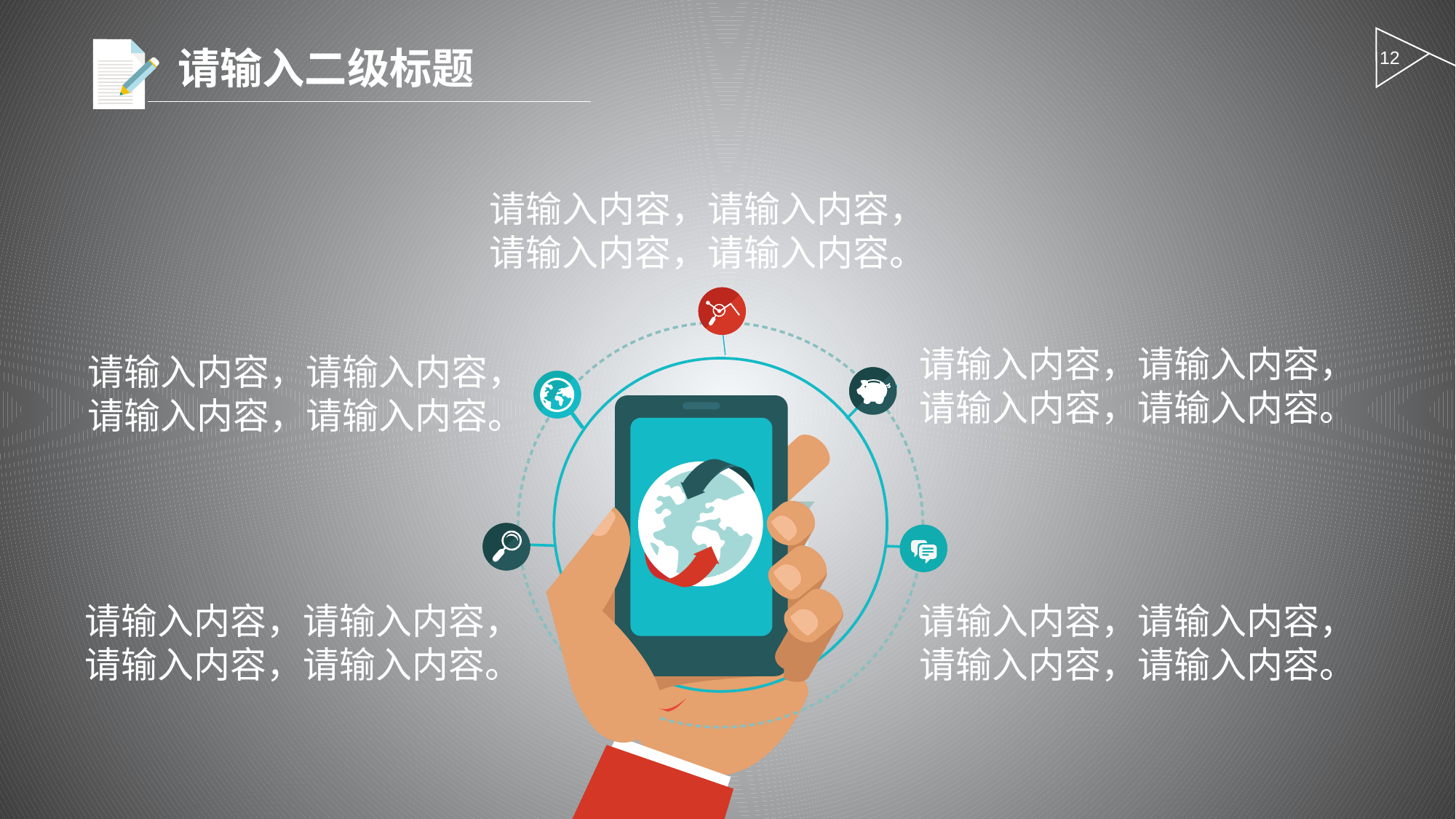

请输入二级标题
12

请输入内容，请输入内容，请输入内容，请输入内容。

请输入内容，请输入内容，请输入内容，请输入内容。
请输入内容，请输入内容，请输入内容，请输入内容。
请输入内容，请输入内容，请输入内容，请输入内容。
请输入内容，请输入内容，请输入内容，请输入内容。